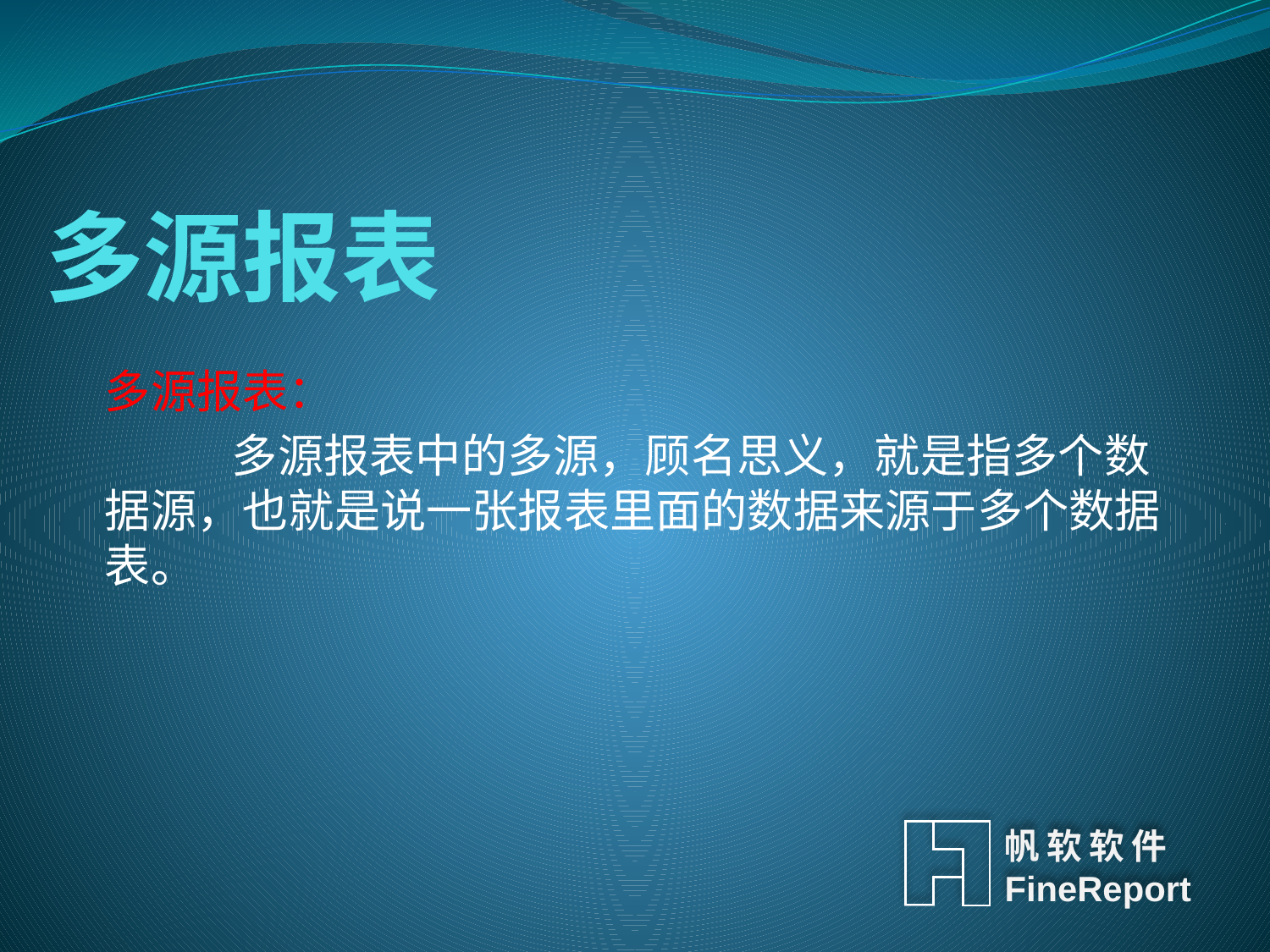

# 多源报表
多源报表：
	多源报表中的多源，顾名思义，就是指多个数据源，也就是说一张报表里面的数据来源于多个数据表。